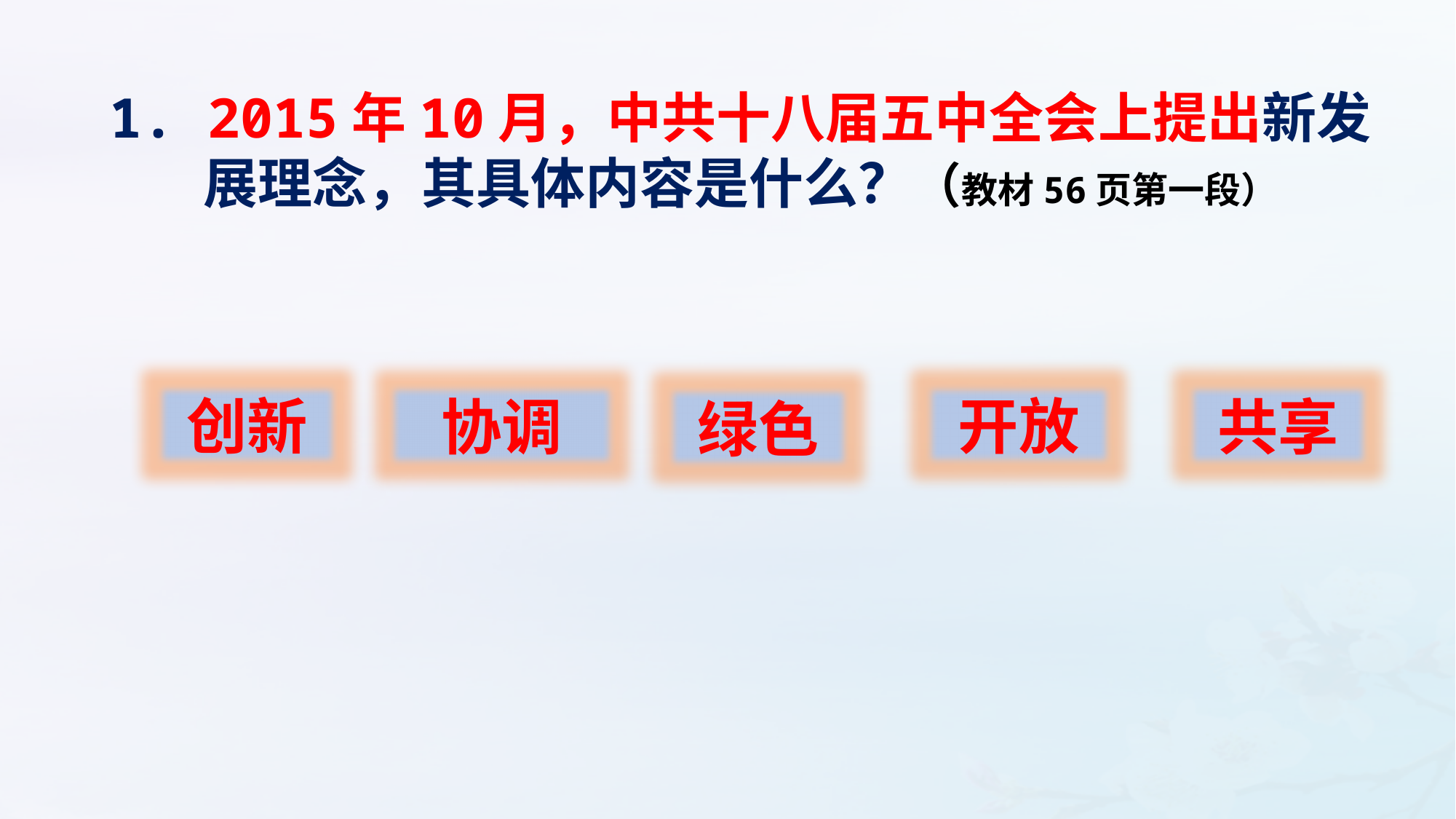

1. 2015年10月，中共十八届五中全会上提出新发展理念，其具体内容是什么？（教材56页第一段）
创新
开放
协调
共享
绿色